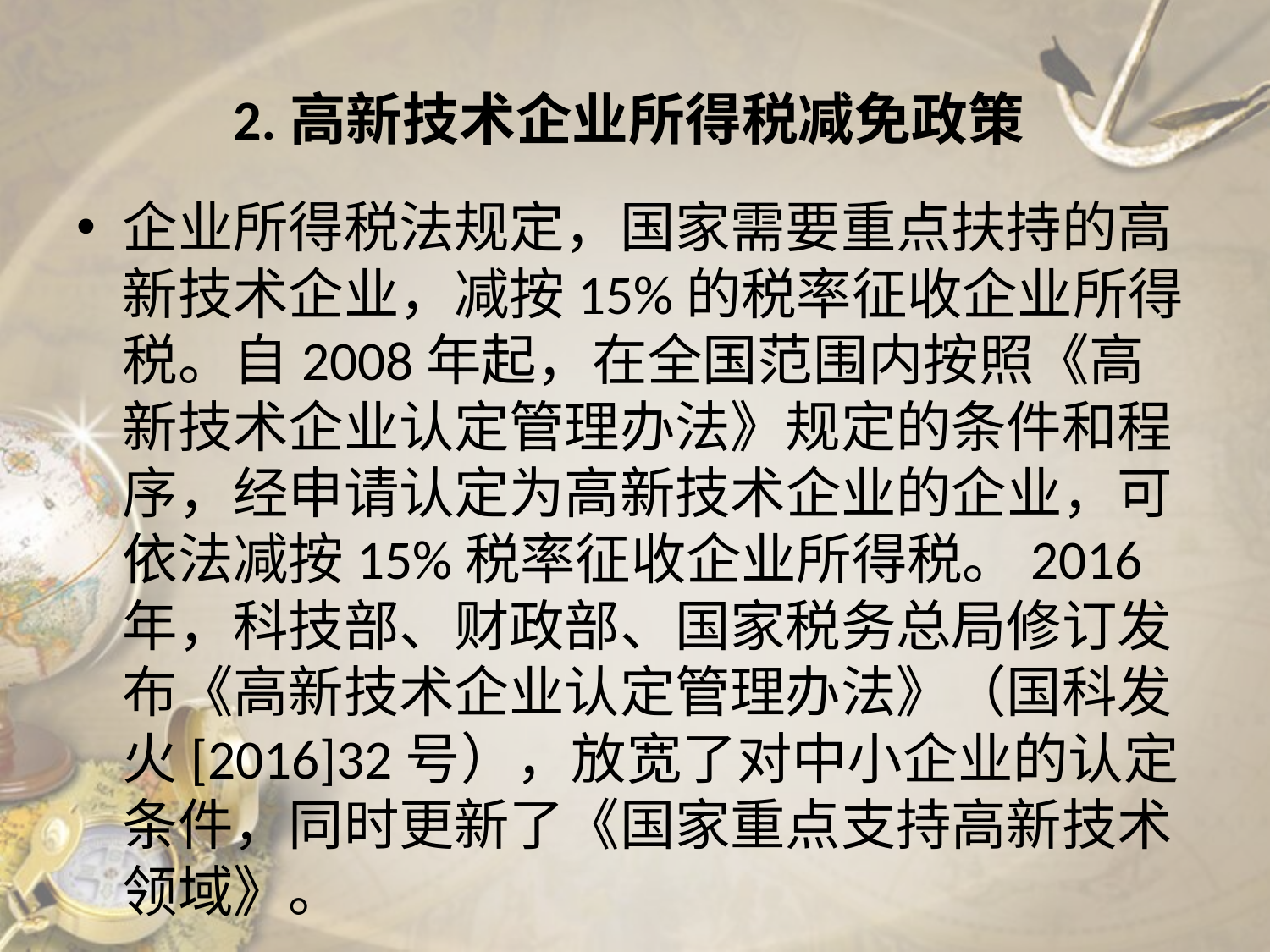

# 2.高新技术企业所得税减免政策
企业所得税法规定，国家需要重点扶持的高新技术企业，减按15%的税率征收企业所得税。自2008年起，在全国范围内按照《高新技术企业认定管理办法》规定的条件和程序，经申请认定为高新技术企业的企业，可依法减按15%税率征收企业所得税。2016年，科技部、财政部、国家税务总局修订发布《高新技术企业认定管理办法》（国科发火[2016]32号），放宽了对中小企业的认定条件，同时更新了《国家重点支持高新技术领域》。